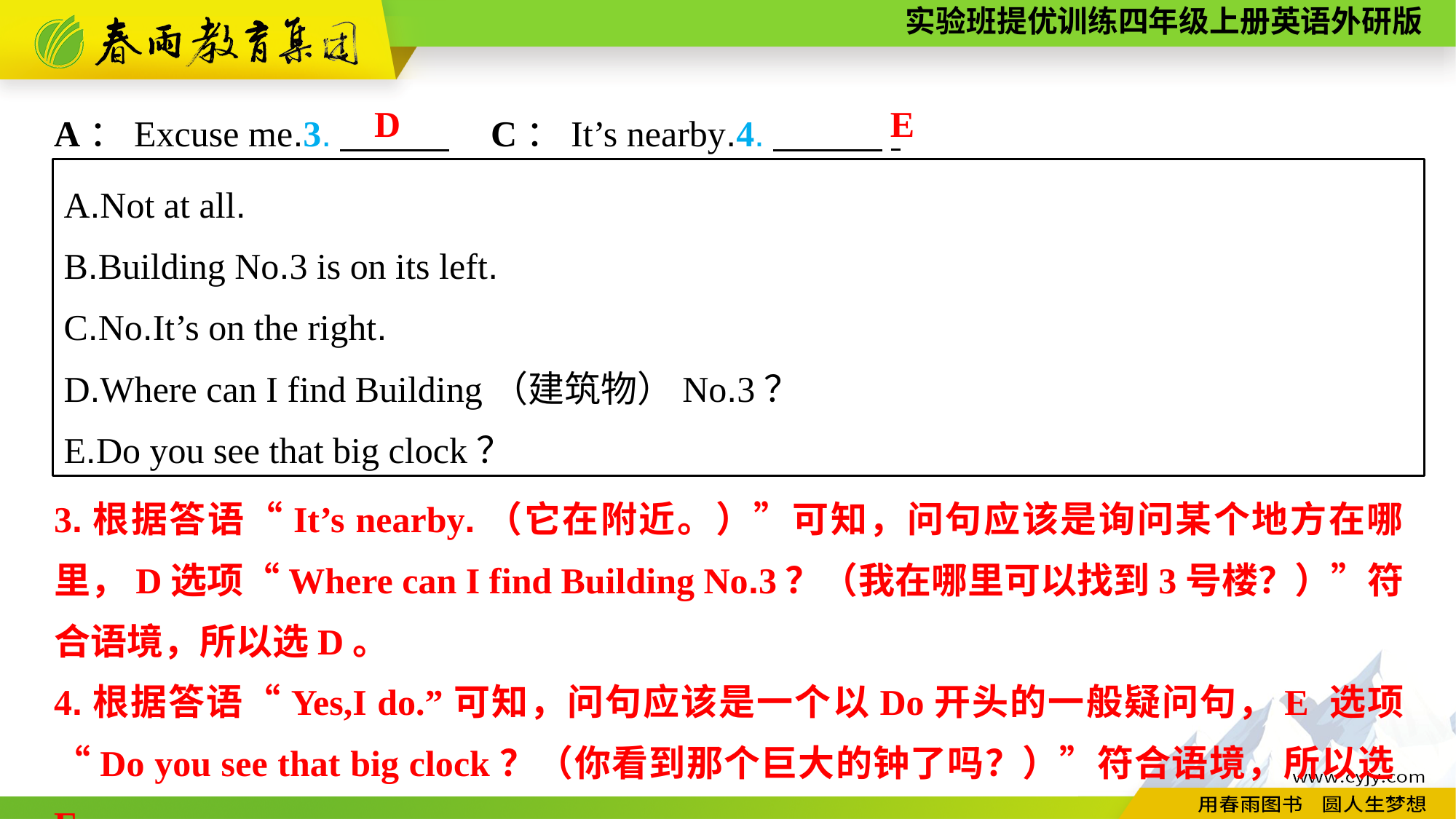

A：Excuse me.3.　　　	C：It’s nearby.4.　　　.
E
D
A.Not at all.
B.Building No.3 is on its left.
C.No.It’s on the right.
D.Where can I find Building（建筑物）No.3？
E.Do you see that big clock？
3.根据答语“It’s nearby.（它在附近。）”可知，问句应该是询问某个地方在哪里，D选项“Where can I find Building No.3？（我在哪里可以找到3号楼？）”符合语境，所以选D。
4.根据答语“Yes,I do.”可知，问句应该是一个以Do开头的一般疑问句，E 选项“Do you see that big clock？（你看到那个巨大的钟了吗？）”符合语境，所以选E。